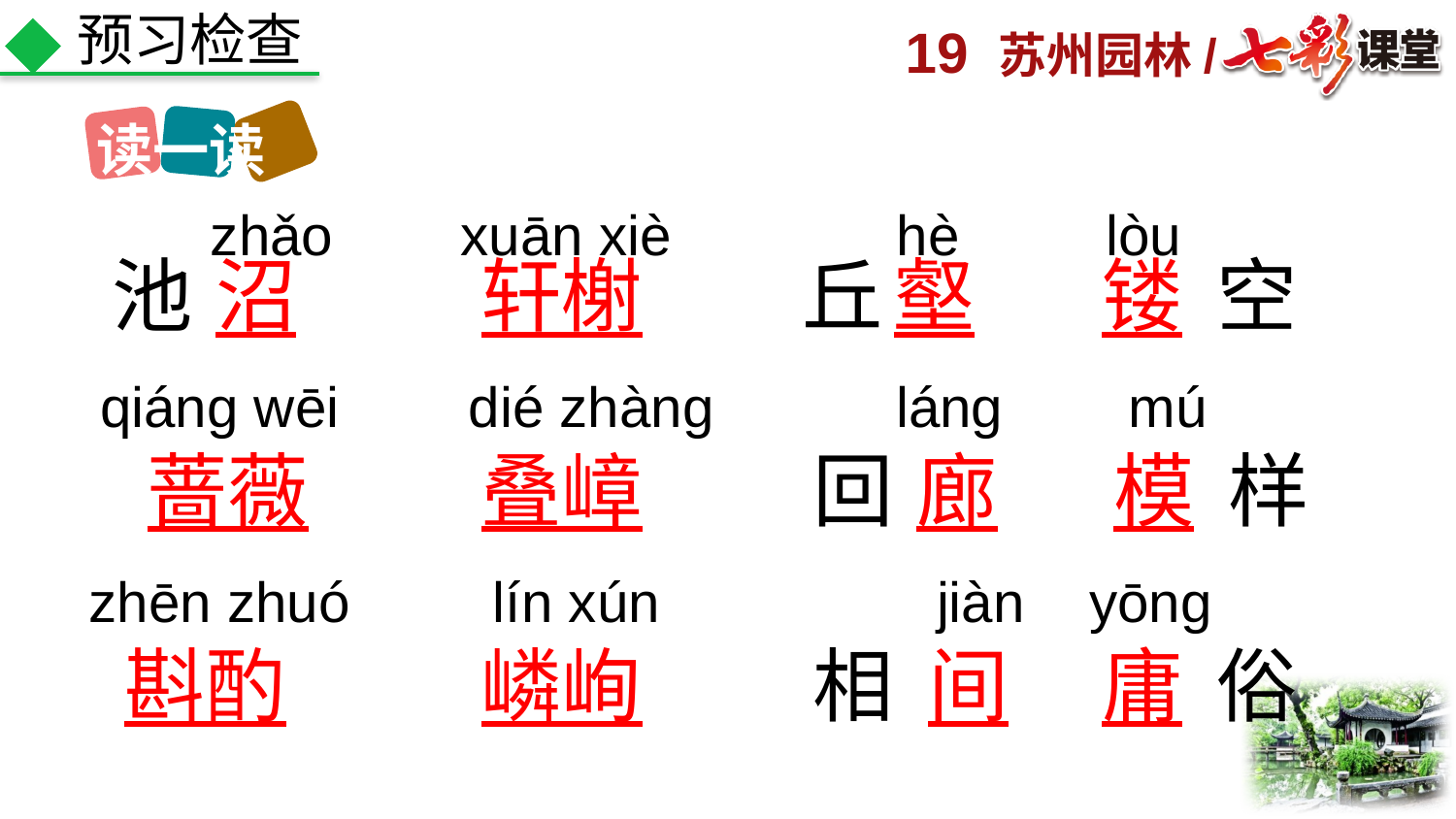

预习检查

读一读

zhǎo
xuān xiè
hè
lòu
池
沼
轩榭
丘
壑
镂
空
qiánɡ wēi
dié zhànɡ
lánɡ
mú
蔷薇
叠嶂
回
廊
模
样
zhēn zhuó
lín xún
jiàn
yōnɡ
斟酌
嶙峋
相
间
庸
俗